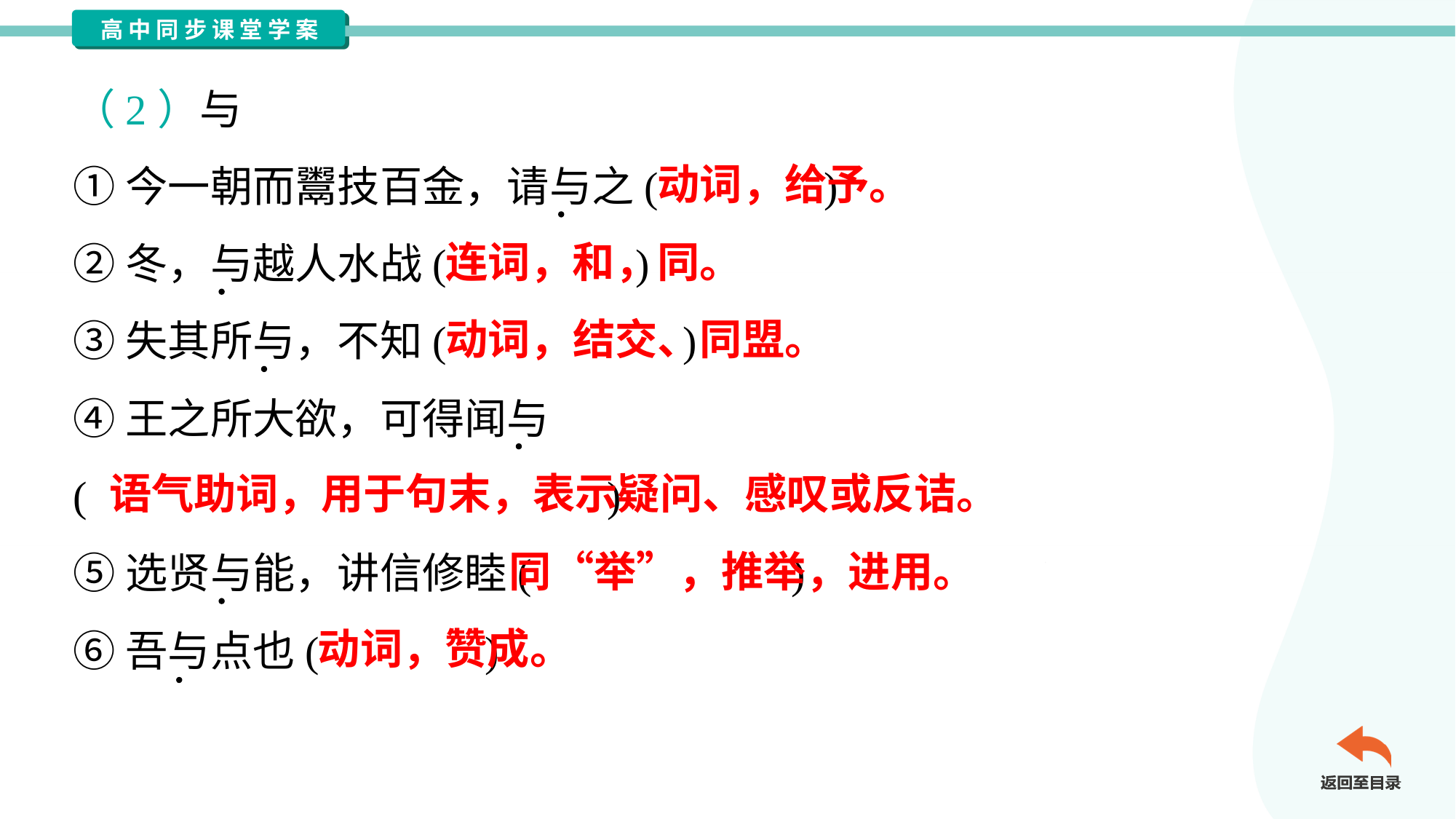

（2）与
①今一朝而鬻技百金，请与之(              )
②冬，与越人水战(                )
③失其所与，不知(                    )
④王之所大欲，可得闻与
(                                            )
⑤选贤与能，讲信修睦(                      )
⑥吾与点也(              )
动词，给予。
连词，和，同。

动词，结交、同盟。

语气助词，用于句末，表示疑问、感叹或反诘。

同“举”，推举，进用。
动词，赞成。